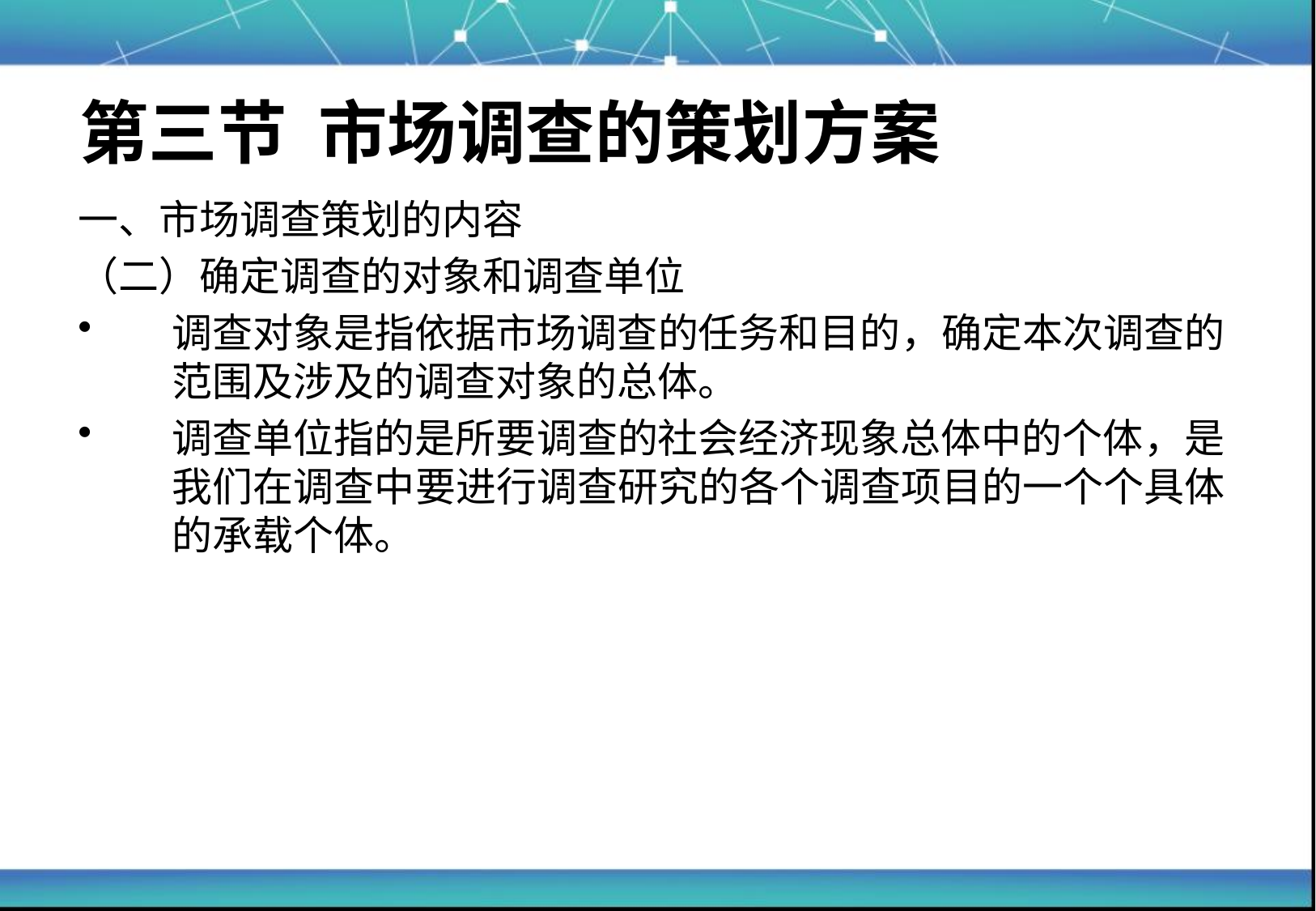

# 第三节  市场调查的策划方案
一、市场调查策划的内容
（二）确定调查的对象和调查单位
调查对象是指依据市场调查的任务和目的，确定本次调查的范围及涉及的调查对象的总体。
调查单位指的是所要调查的社会经济现象总体中的个体，是我们在调查中要进行调查研究的各个调查项目的一个个具体的承载个体。